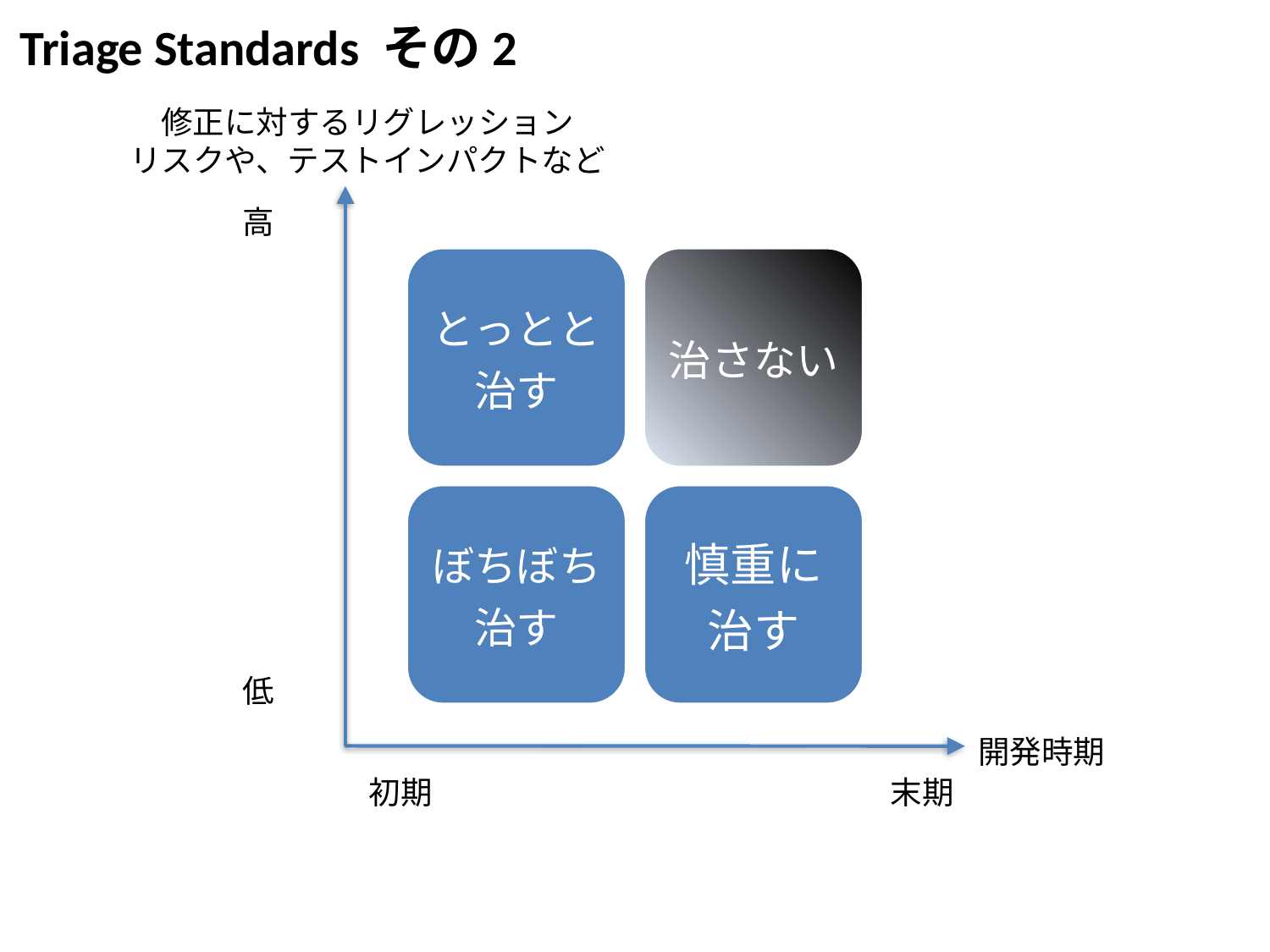

Triage Standards その2
修正に対するリグレッション
リスクや、テストインパクトなど
とっとと治す
治さない
ぼちぼち治す
慎重に治す
高
低
開発時期
初期
末期